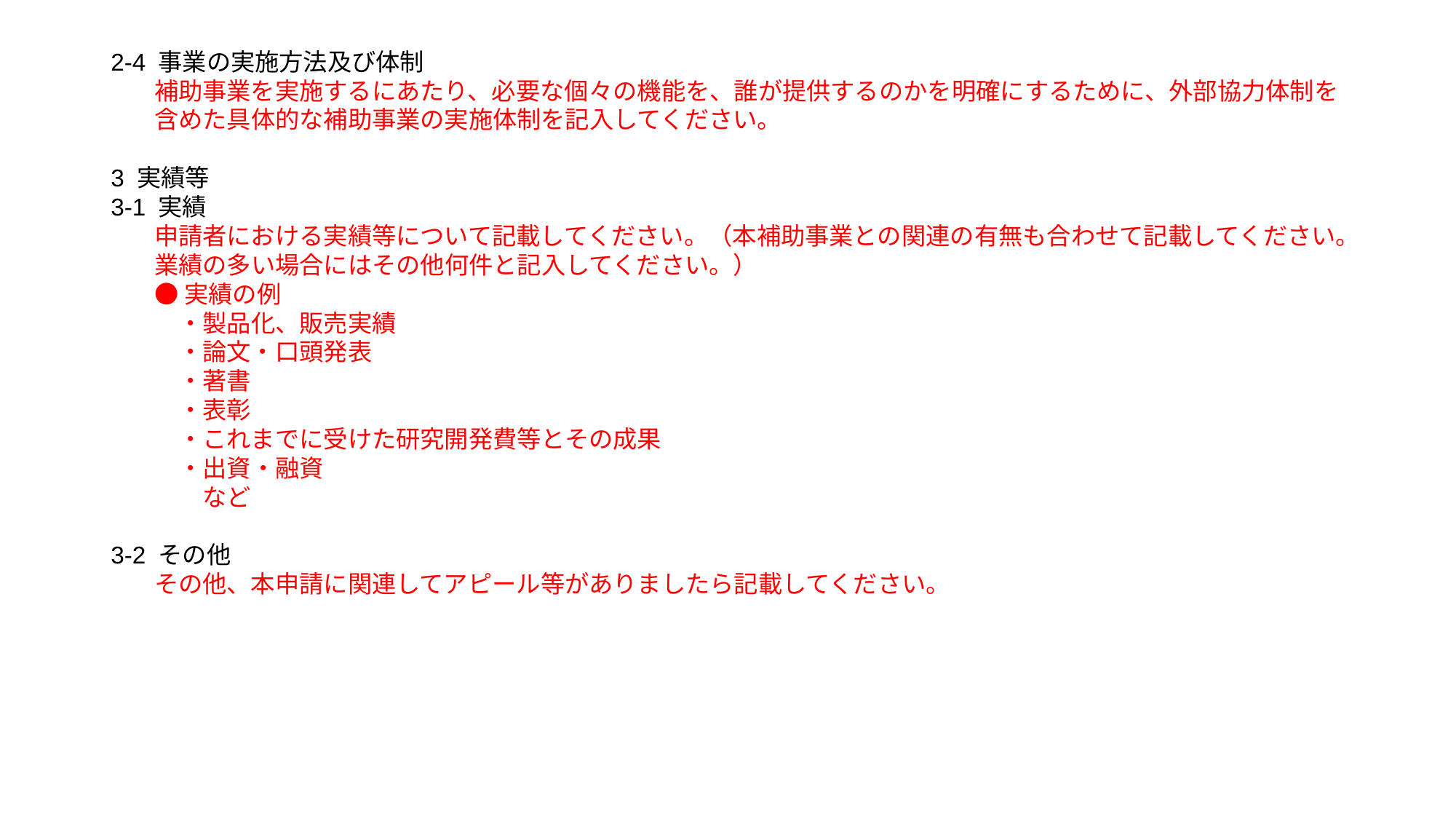

2-4 事業の実施方法及び体制
補助事業を実施するにあたり、必要な個々の機能を、誰が提供するのかを明確にするために、外部協力体制を含めた具体的な補助事業の実施体制を記入してください。

3 実績等
3-1 実績
申請者における実績等について記載してください。（本補助事業との関連の有無も合わせて記載してください。業績の多い場合にはその他何件と記入してください。）
●実績の例
　・製品化、販売実績
　・論文・口頭発表
　・著書
　・表彰
　・これまでに受けた研究開発費等とその成果
　・出資・融資
　　など

3-2 その他
その他、本申請に関連してアピール等がありましたら記載してください。